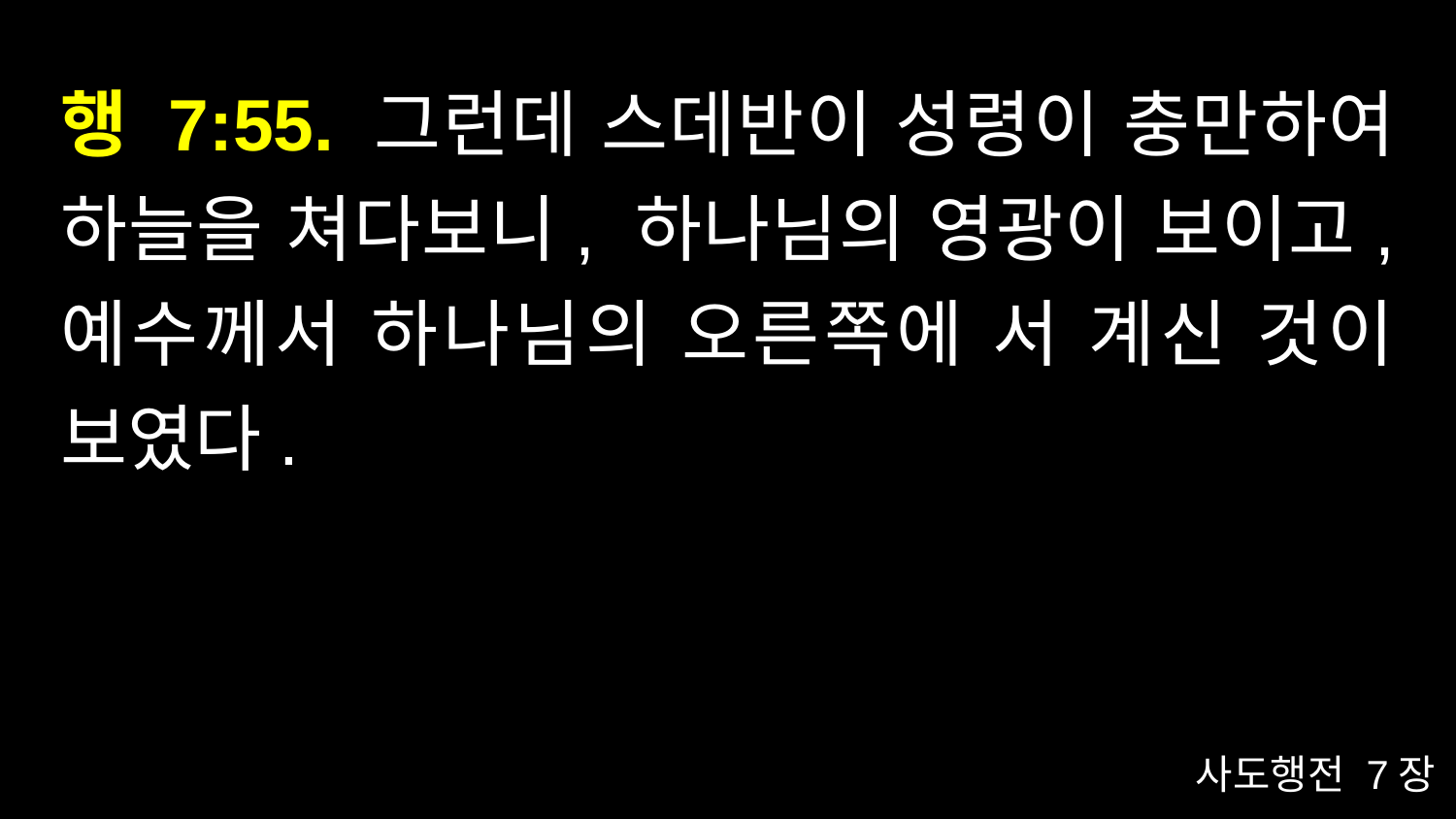

# 행 7:55. 그런데 스데반이 성령이 충만하여 하늘을 쳐다보니, 하나님의 영광이 보이고, 예수께서 하나님의 오른쪽에 서 계신 것이 보였다.
사도행전 7장